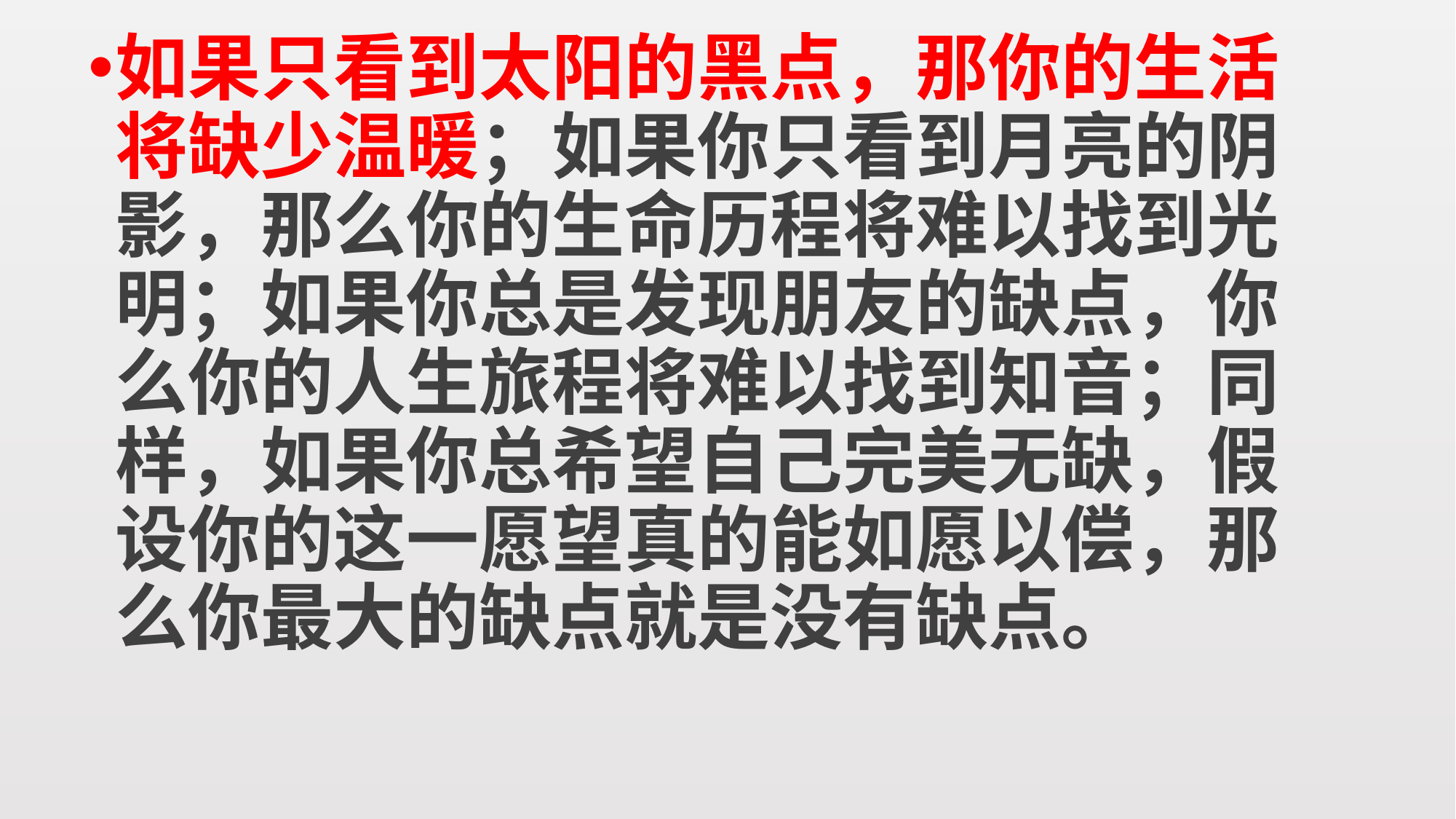

如果只看到太阳的黑点，那你的生活将缺少温暖；如果你只看到月亮的阴影，那么你的生命历程将难以找到光明；如果你总是发现朋友的缺点，你么你的人生旅程将难以找到知音；同样，如果你总希望自己完美无缺，假设你的这一愿望真的能如愿以偿，那么你最大的缺点就是没有缺点。